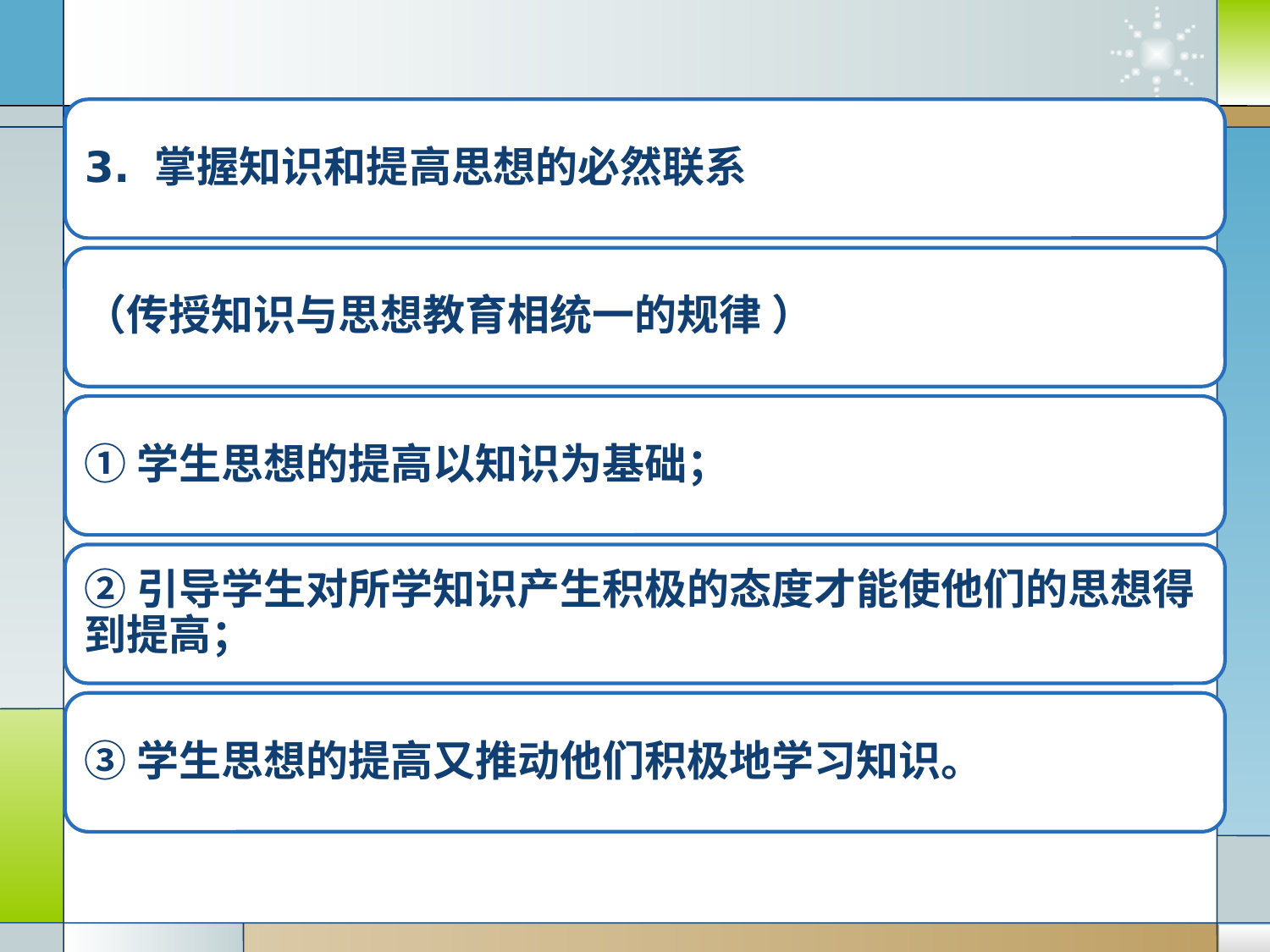

#
3. 掌握知识和提高思想的必然联系
（传授知识与思想教育相统一的规律 ）
①学生思想的提高以知识为基础；
②引导学生对所学知识产生积极的态度才能使他们的思想得到提高；
③学生思想的提高又推动他们积极地学习知识。